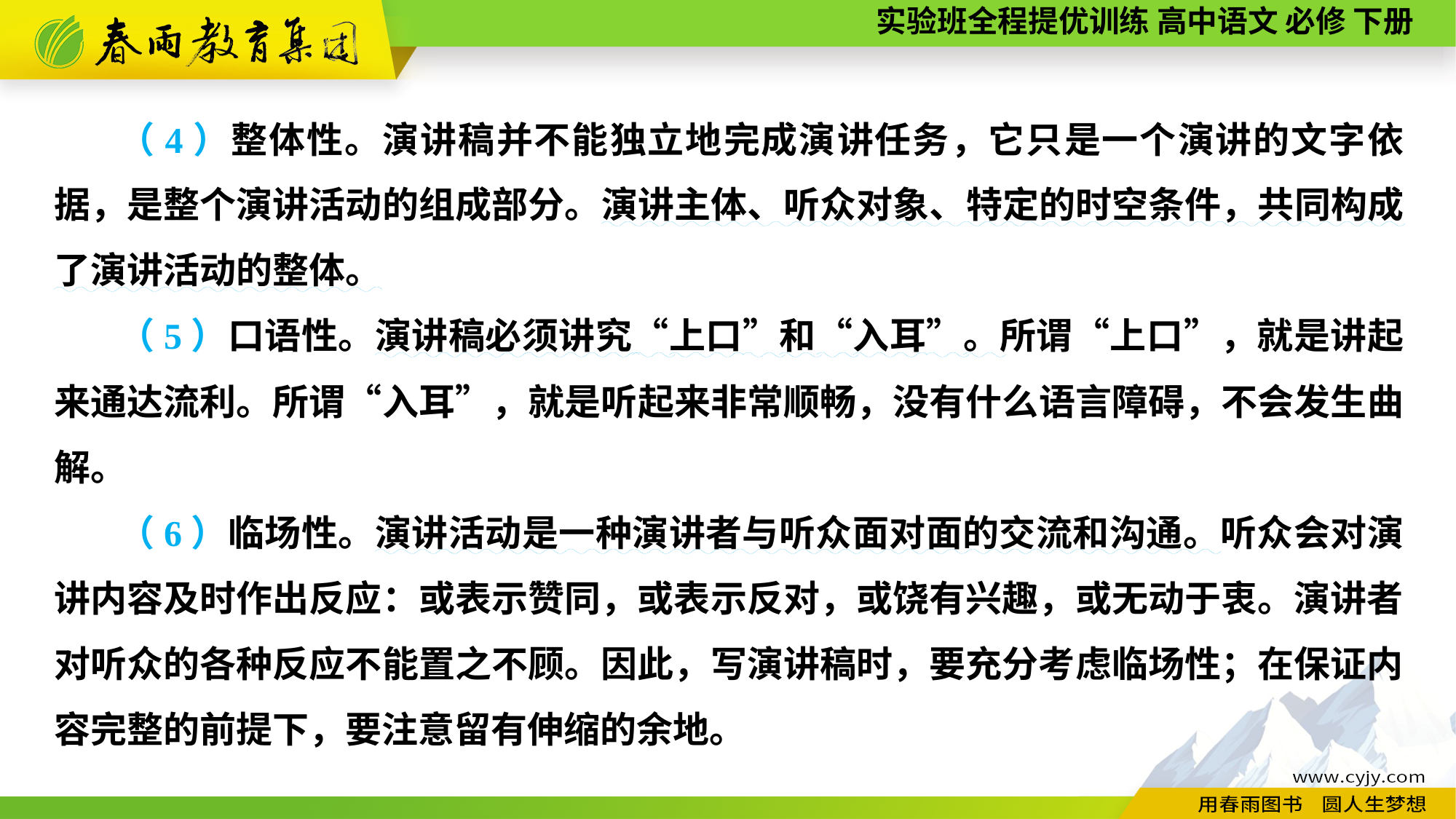

（4）整体性。演讲稿并不能独立地完成演讲任务，它只是一个演讲的文字依据，是整个演讲活动的组成部分。演讲主体、听众对象、特定的时空条件，共同构成了演讲活动的整体。
（5）口语性。演讲稿必须讲究“上口”和“入耳”。所谓“上口”，就是讲起来通达流利。所谓“入耳”，就是听起来非常顺畅，没有什么语言障碍，不会发生曲解。
（6）临场性。演讲活动是一种演讲者与听众面对面的交流和沟通。听众会对演讲内容及时作出反应：或表示赞同，或表示反对，或饶有兴趣，或无动于衷。演讲者对听众的各种反应不能置之不顾。因此，写演讲稿时，要充分考虑临场性；在保证内容完整的前提下，要注意留有伸缩的余地。